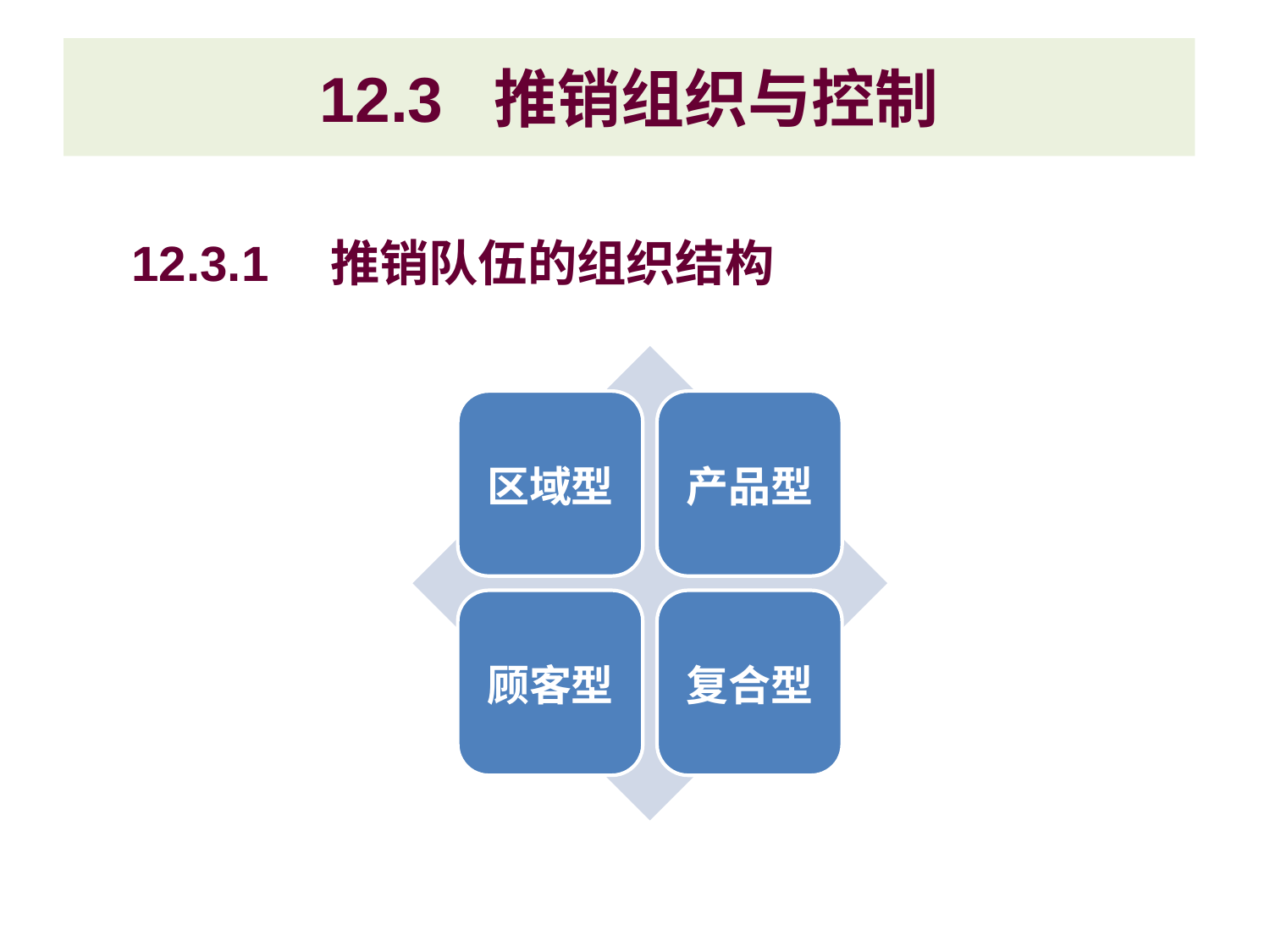

# 12.3  推销组织与控制
12.3.1　推销队伍的组织结构
区域型
产品型
顾客型
复合型